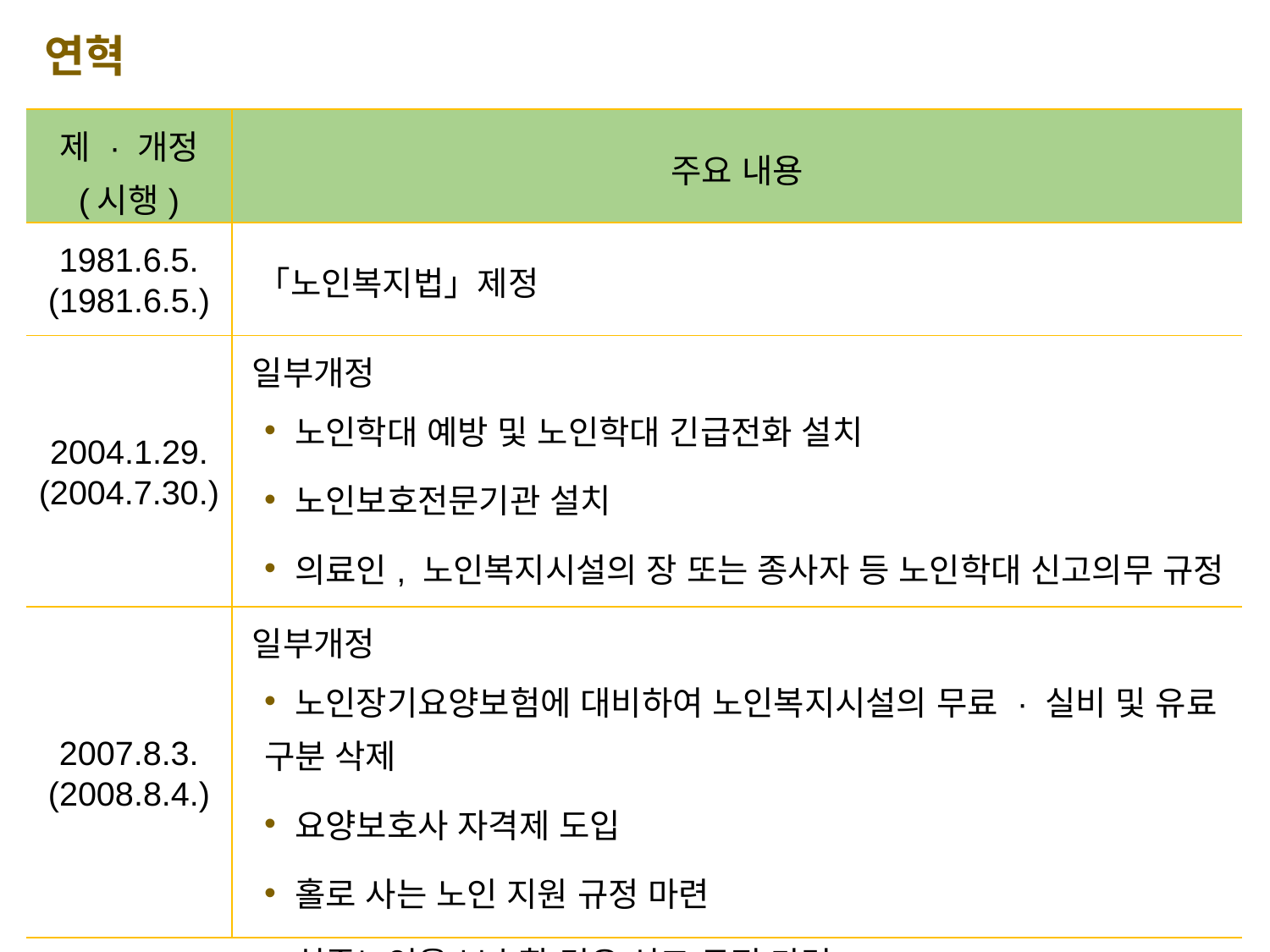

연혁
| 제 · 개정 (시행) | 주요 내용 |
| --- | --- |
| 1981.6.5. (1981.6.5.) | 「노인복지법」제정 |
| 2004.1.29. (2004.7.30.) | 일부개정 노인학대 예방 및 노인학대 긴급전화 설치 노인보호전문기관 설치 의료인, 노인복지시설의 장 또는 종사자 등 노인학대 신고의무 규정 명시 |
| 2007.8.3. (2008.8.4.) | 일부개정 노인장기요양보험에 대비하여 노인복지시설의 무료 · 실비 및 유료 구분 삭제 요양보호사 자격제 도입 홀로 사는 노인 지원 규정 마련 실종노인을 보호할 경우 신고 규정 마련 |